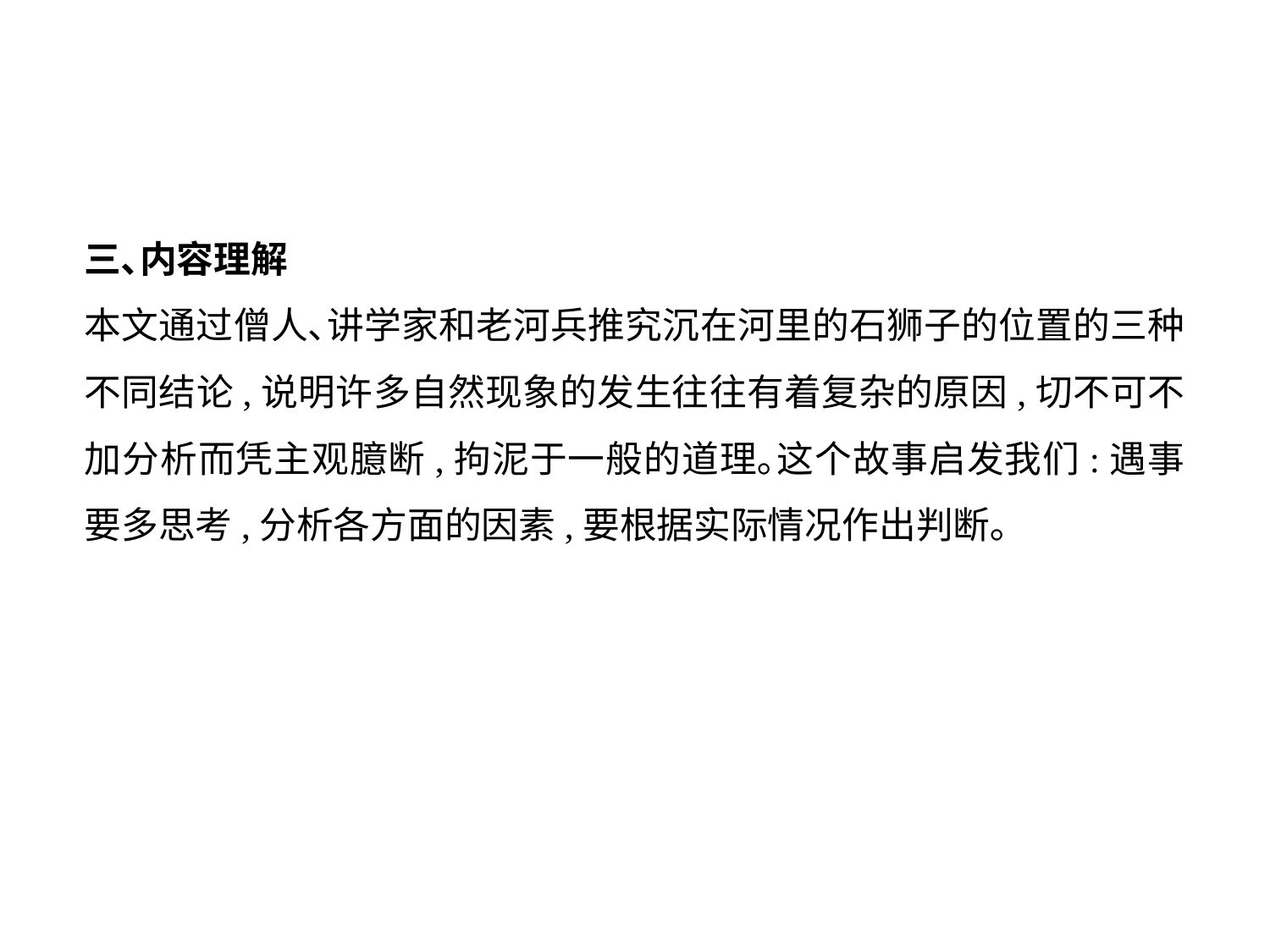

三､内容理解
本文通过僧人､讲学家和老河兵推究沉在河里的石狮子的位置的三种不同结论,说明许多自然现象的发生往往有着复杂的原因,切不可不加分析而凭主观臆断,拘泥于一般的道理｡这个故事启发我们:遇事要多思考,分析各方面的因素,要根据实际情况作出判断｡